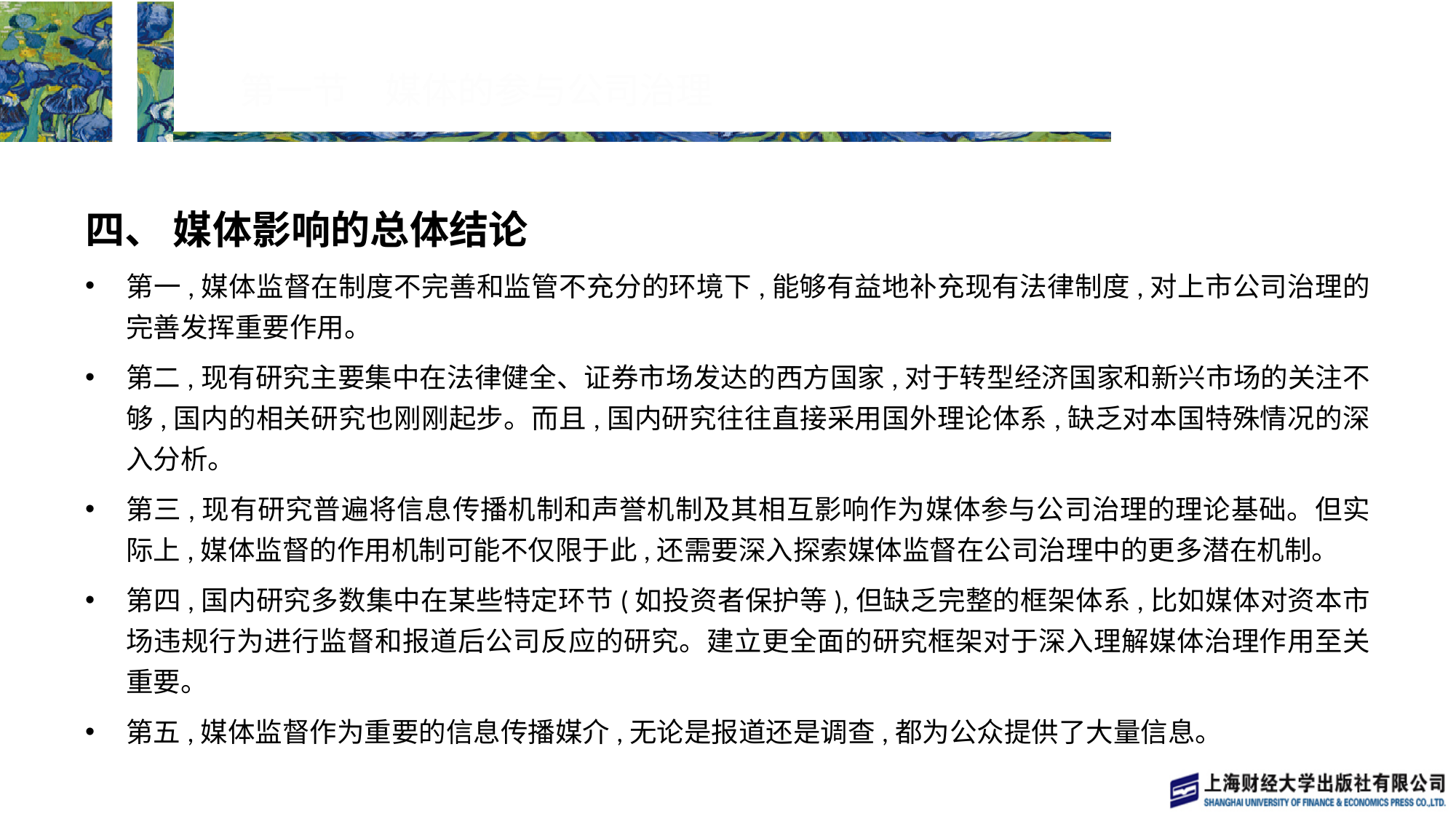

# 第一节　媒体的参与公司治理
四、 媒体影响的总体结论
第一,媒体监督在制度不完善和监管不充分的环境下,能够有益地补充现有法律制度,对上市公司治理的完善发挥重要作用。
第二,现有研究主要集中在法律健全、证券市场发达的西方国家,对于转型经济国家和新兴市场的关注不够,国内的相关研究也刚刚起步。而且,国内研究往往直接采用国外理论体系,缺乏对本国特殊情况的深入分析。
第三,现有研究普遍将信息传播机制和声誉机制及其相互影响作为媒体参与公司治理的理论基础。但实际上,媒体监督的作用机制可能不仅限于此,还需要深入探索媒体监督在公司治理中的更多潜在机制。
第四,国内研究多数集中在某些特定环节(如投资者保护等),但缺乏完整的框架体系,比如媒体对资本市场违规行为进行监督和报道后公司反应的研究。建立更全面的研究框架对于深入理解媒体治理作用至关重要。
第五,媒体监督作为重要的信息传播媒介,无论是报道还是调查,都为公众提供了大量信息。